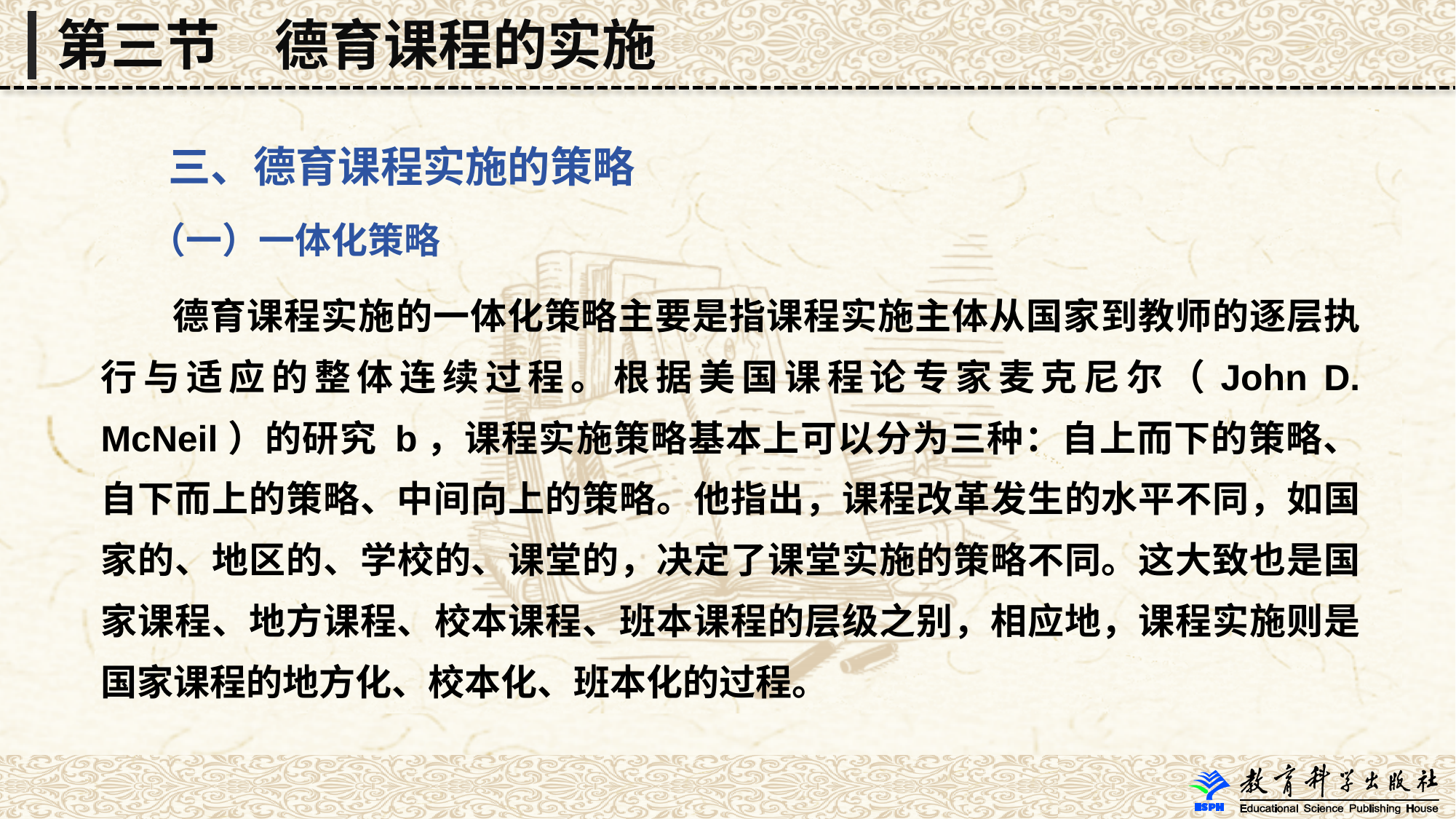

第三节　德育课程的实施
      三、德育课程实施的策略
    （一）一体化策略

       德育课程实施的一体化策略主要是指课程实施主体从国家到教师的逐层执行与适应的整体连续过程。根据美国课程论专家麦克尼尔（John D. McNeil）的研究 b，课程实施策略基本上可以分为三种：自上而下的策略、自下而上的策略、中间向上的策略。他指出，课程改革发生的水平不同，如国家的、地区的、学校的、课堂的，决定了课堂实施的策略不同。这大致也是国家课程、地方课程、校本课程、班本课程的层级之别，相应地，课程实施则是国家课程的地方化、校本化、班本化的过程。